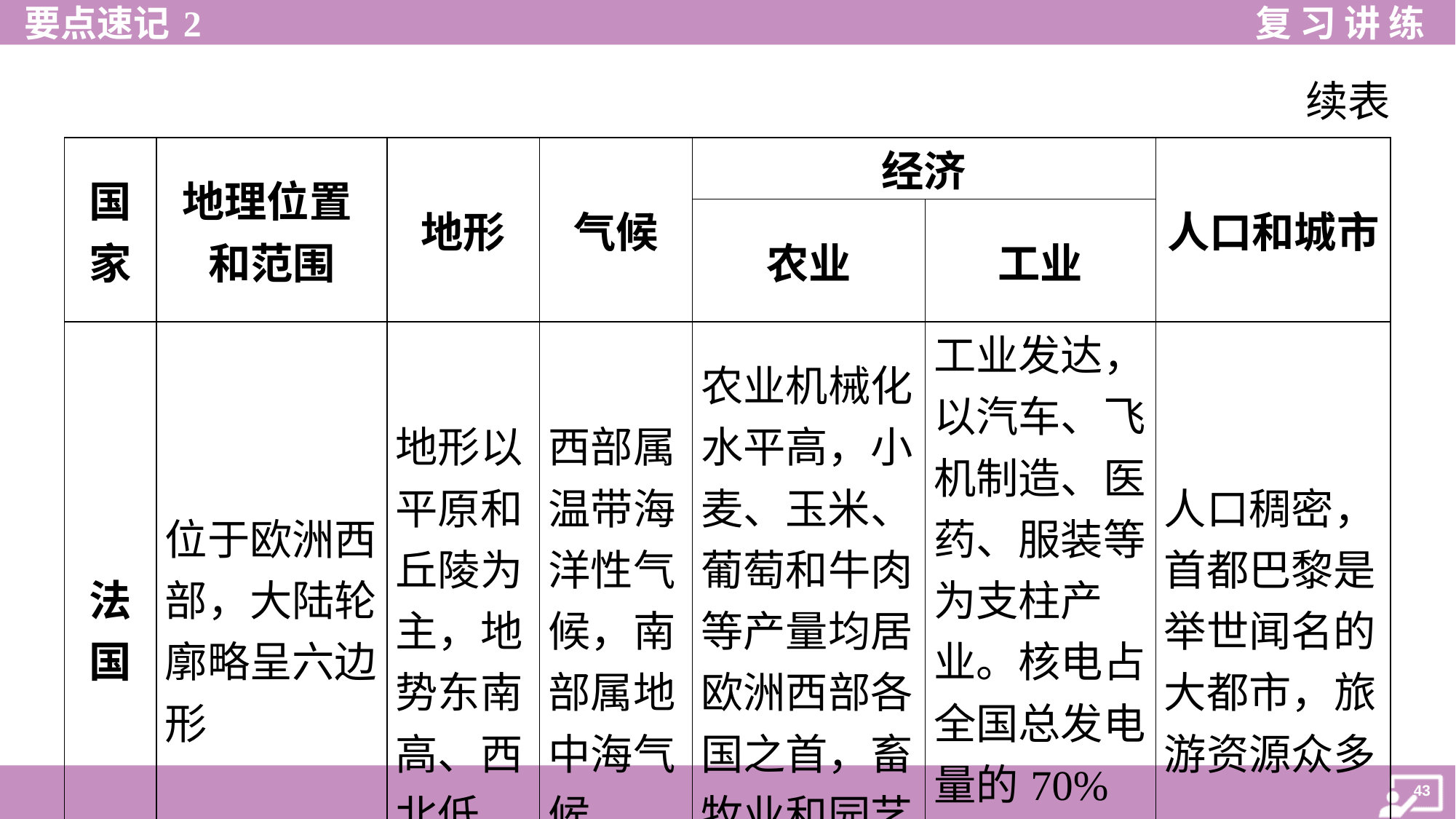

续表
| 国 家 | 地理位置 和范围 | 地形 | 气候 | 经济 |  | 人口和城市 |
| --- | --- | --- | --- | --- | --- | --- |
|  |  |  |  | 农业 | 工业 |  |
| 法 国 | 位于欧洲西 部，大陆轮 廓略呈六边 形 | 地形以 平原和 丘陵为 主，地 势东南 高、西 北低 | 西部属 温带海 洋性气 候，南 部属地 中海气 候 | 农业机械化 水平高，小 麦、玉米、 葡萄和牛肉 等产量均居 欧洲西部各 国之首，畜 牧业和园艺 业发达 | 工业发达， 以汽车、飞 机制造、医 药、服装等 为支柱产 业。核电占 全国总发电 量的70%以 上 | 人口稠密， 首都巴黎是 举世闻名的 大都市，旅 游资源众多 |